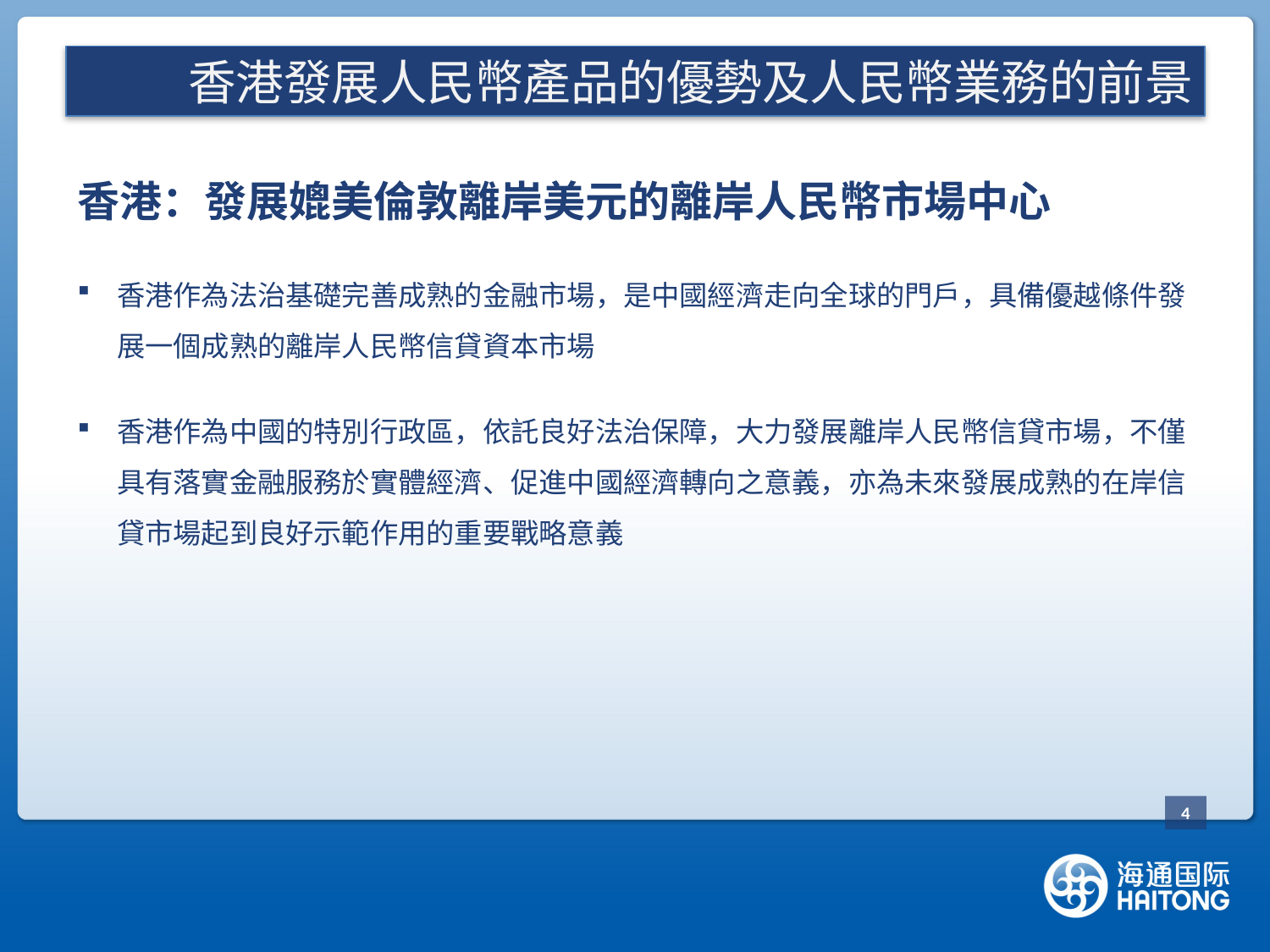

#
香港發展人民幣產品的優勢及人民幣業務的前景
香港：發展媲美倫敦離岸美元的離岸人民幣市場中心
香港作為法治基礎完善成熟的金融市場，是中國經濟走向全球的門戶，具備優越條件發展一個成熟的離岸人民幣信貸資本市場
香港作為中國的特別行政區，依託良好法治保障，大力發展離岸人民幣信貸市場，不僅具有落實金融服務於實體經濟、促進中國經濟轉向之意義，亦為未來發展成熟的在岸信貸市場起到良好示範作用的重要戰略意義